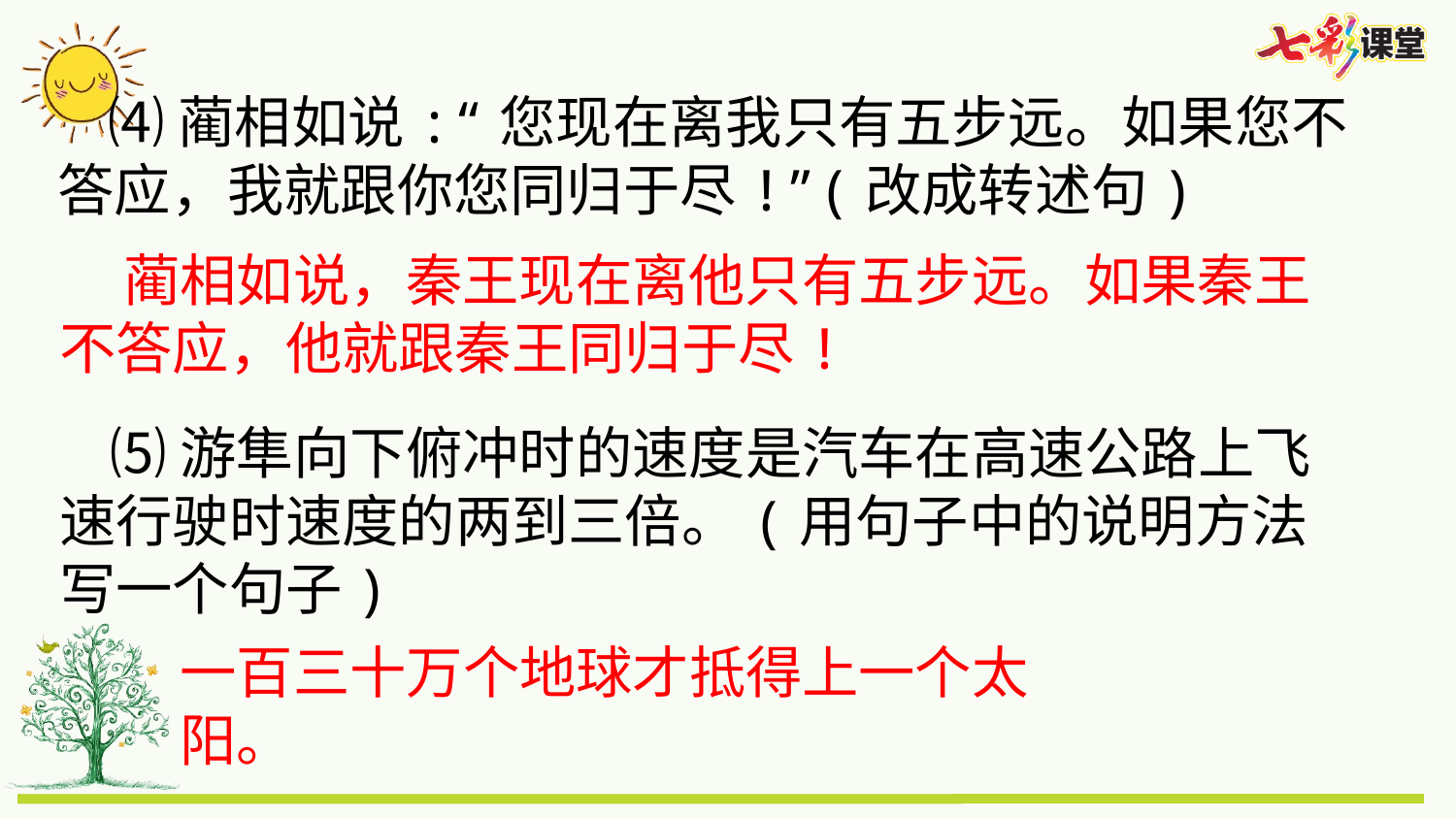

⑷蔺相如说:“您现在离我只有五步远。如果您不答应，我就跟你您同归于尽!”(改成转述句)
    蔺相如说，秦王现在离他只有五步远。如果秦王不答应，他就跟秦王同归于尽!
    ⑸游隼向下俯冲时的速度是汽车在高速公路上飞速行驶时速度的两到三倍。(用句子中的说明方法写一个句子)
一百三十万个地球才抵得上一个太阳。